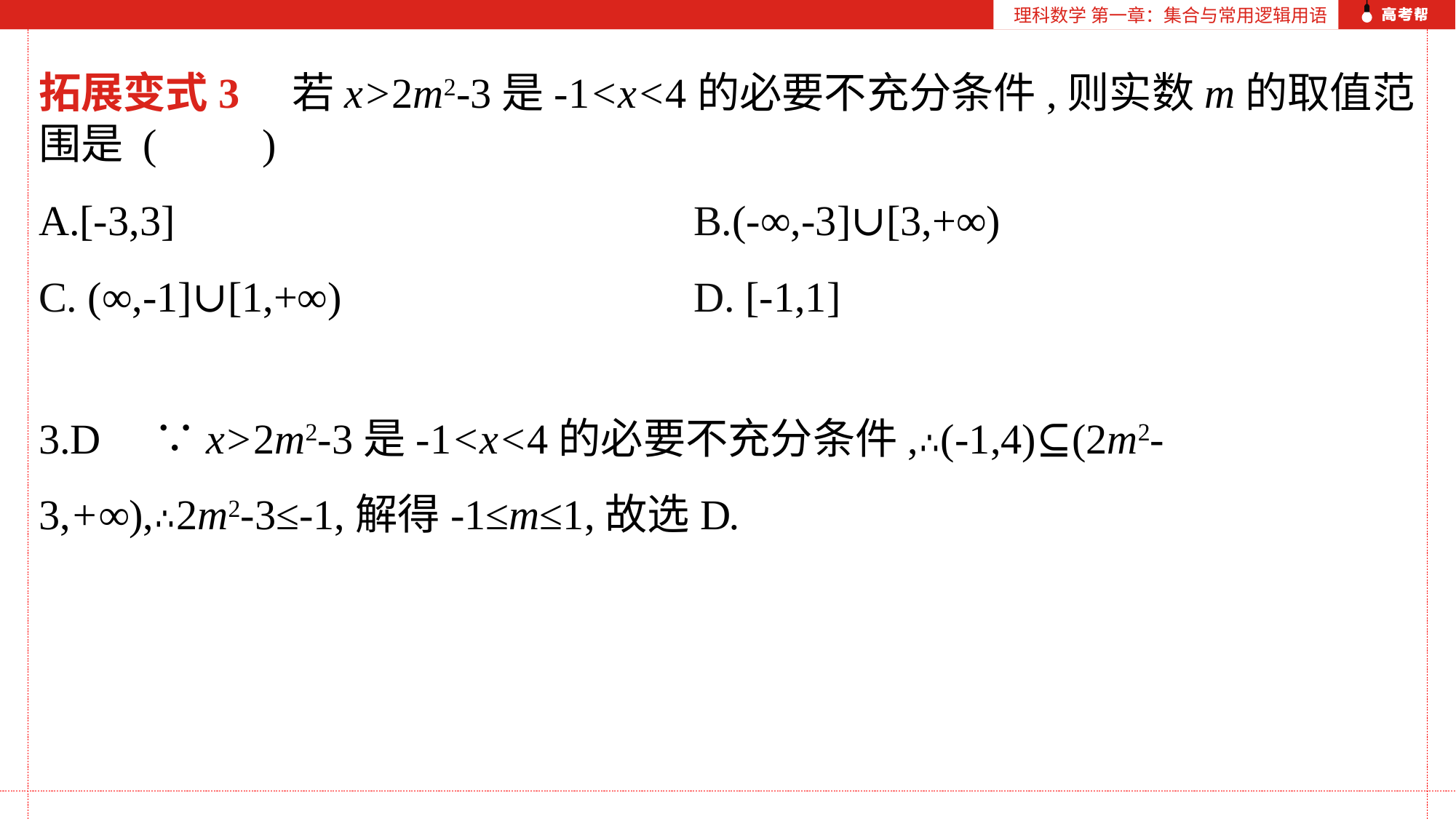

理科数学 第一章：集合与常用逻辑用语

拓展变式3　若x>2m2-3是-1<x<4的必要不充分条件,则实数m的取值范围是 (　　)
A.[-3,3] 					B.(-∞,-3]∪[3,+∞)
C. (∞,-1]∪[1,+∞)				D. [-1,1]

3.D　∵x>2m2-3是-1<x<4的必要不充分条件,∴(-1,4)⊆(2m2-3,+∞),∴2m2-3≤-1,解得-1≤m≤1,故选D.